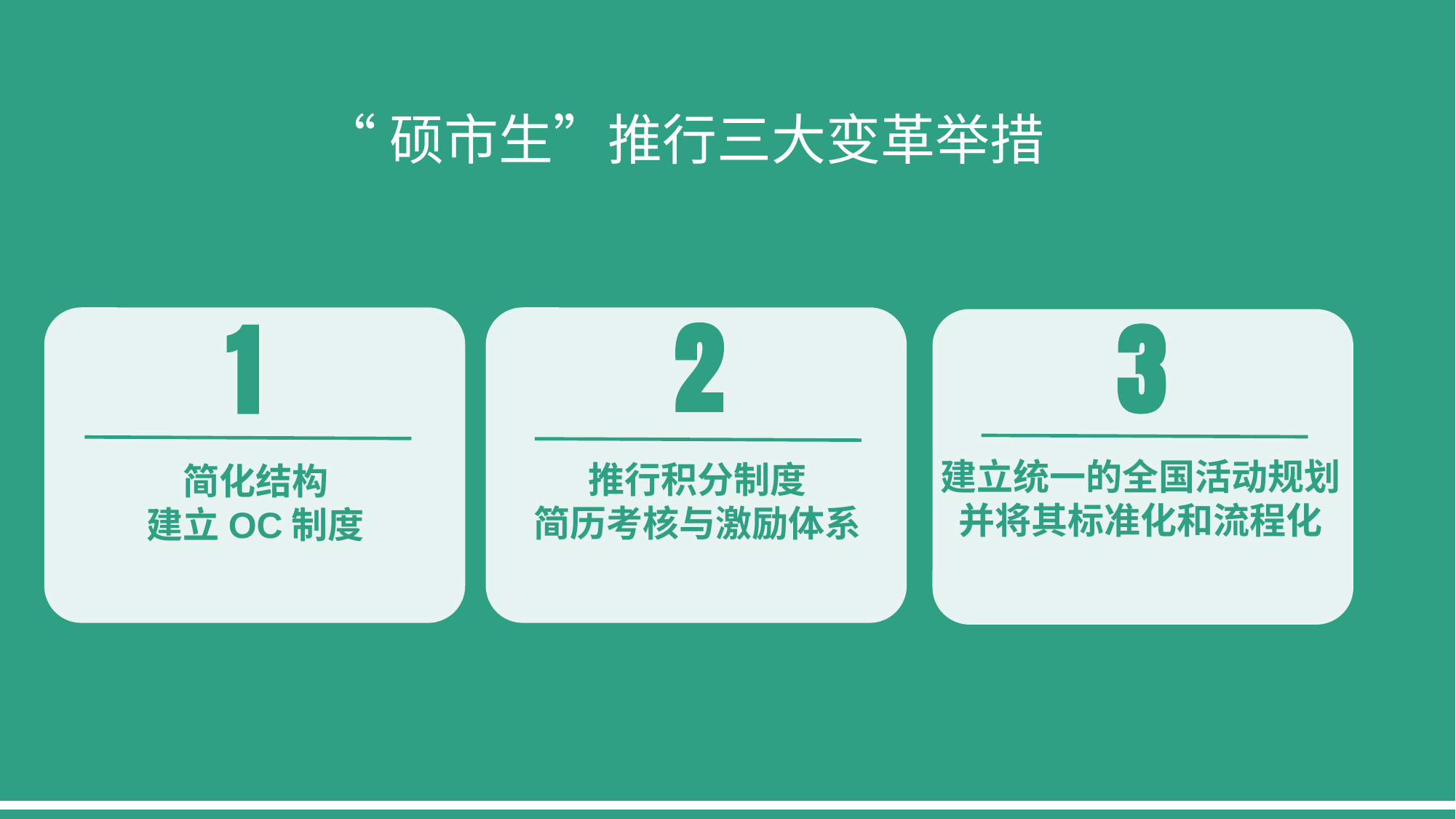

“硕市生”推行三大变革举措
2
3
1

建立统一的全国活动规划
并将其标准化和流程化
推行积分制度
简历考核与激励体系
简化结构
建立OC制度